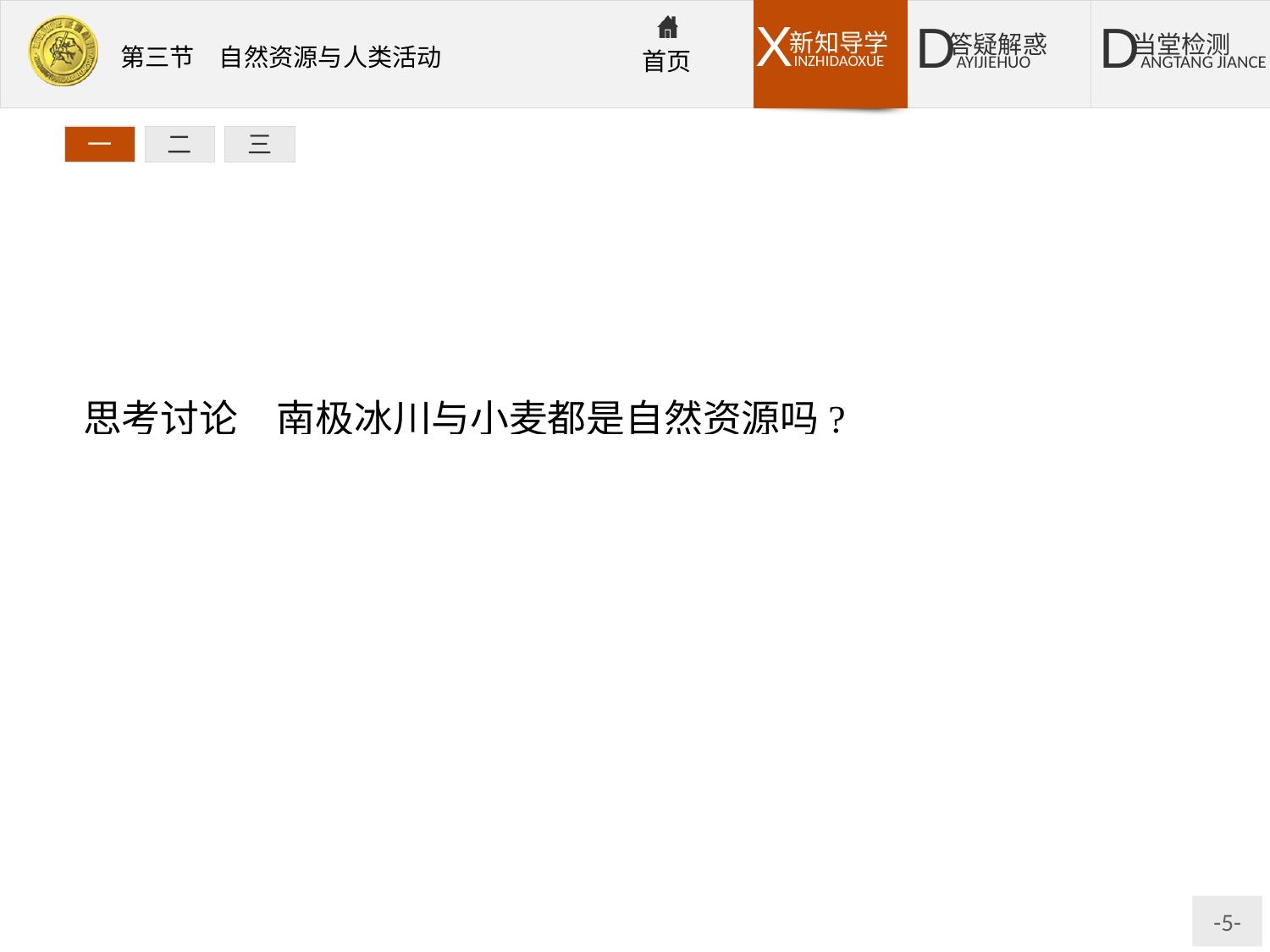

一
二
三
思考讨论　南极冰川与小麦都是自然资源吗?
提示:受技术条件限制,南极冰川尚不能应用于生产、生活中;小麦的生长离不开人的管理,不是直接来自自然界,故二者都不是自然资源。